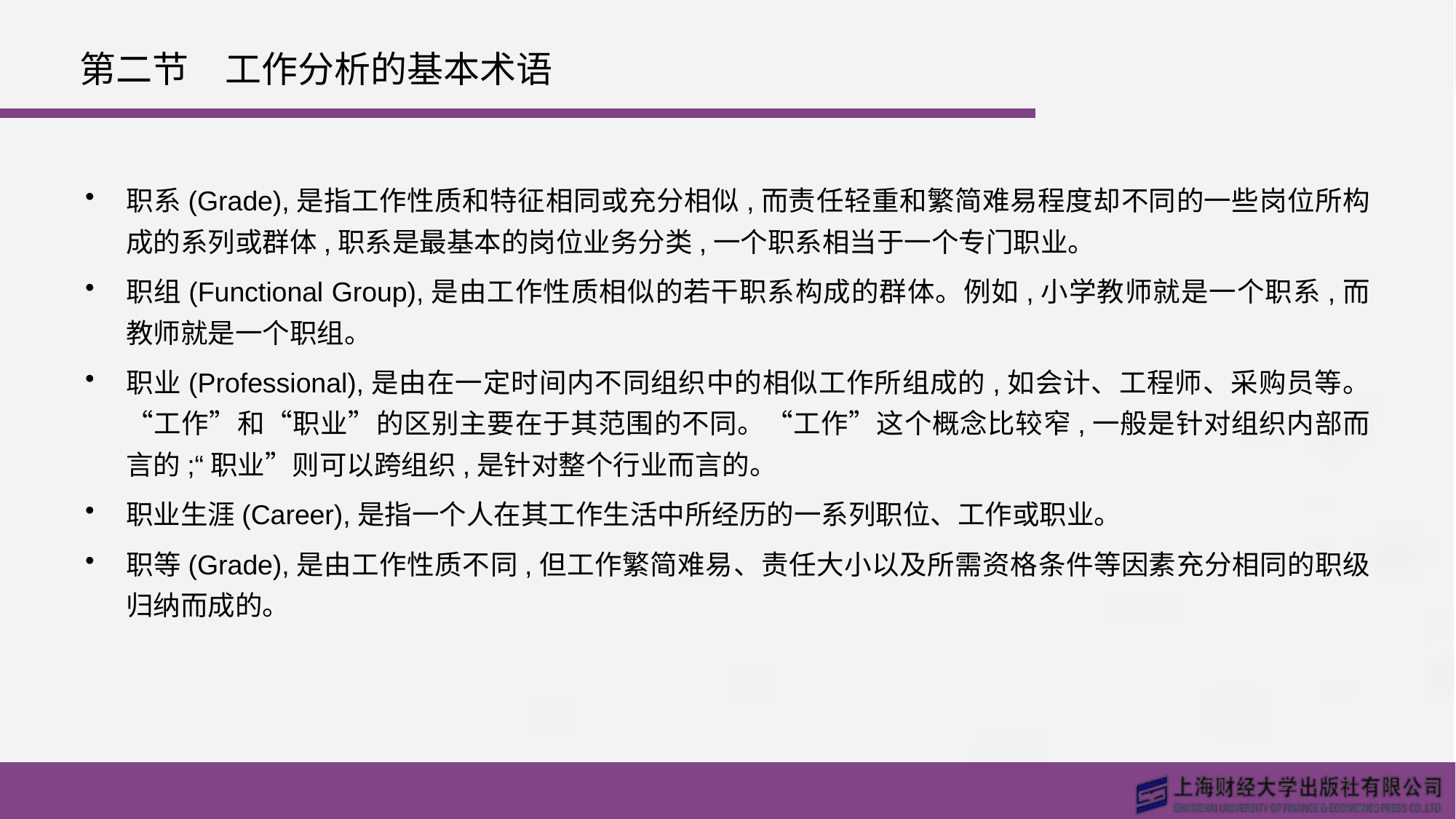

# 第二节　工作分析的基本术语
职系(Grade),是指工作性质和特征相同或充分相似,而责任轻重和繁简难易程度却不同的一些岗位所构成的系列或群体,职系是最基本的岗位业务分类,一个职系相当于一个专门职业。
职组(Functional Group),是由工作性质相似的若干职系构成的群体。例如,小学教师就是一个职系,而教师就是一个职组。
职业(Professional),是由在一定时间内不同组织中的相似工作所组成的,如会计、工程师、采购员等。“工作”和“职业”的区别主要在于其范围的不同。“工作”这个概念比较窄,一般是针对组织内部而言的;“职业”则可以跨组织,是针对整个行业而言的。
职业生涯(Career),是指一个人在其工作生活中所经历的一系列职位、工作或职业。
职等(Grade),是由工作性质不同,但工作繁简难易、责任大小以及所需资格条件等因素充分相同的职级归纳而成的。